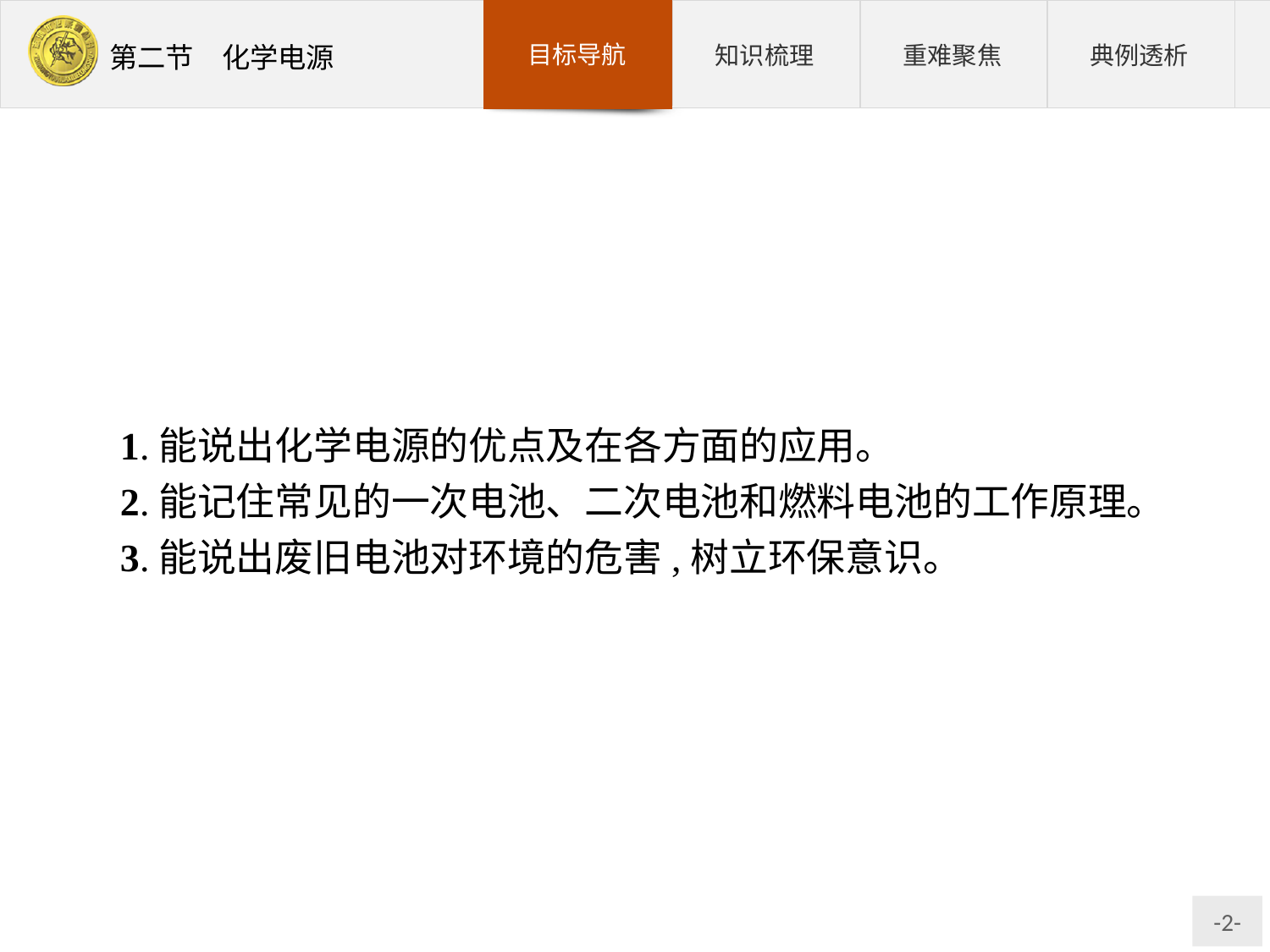

1.能说出化学电源的优点及在各方面的应用。
2.能记住常见的一次电池、二次电池和燃料电池的工作原理。
3.能说出废旧电池对环境的危害,树立环保意识。